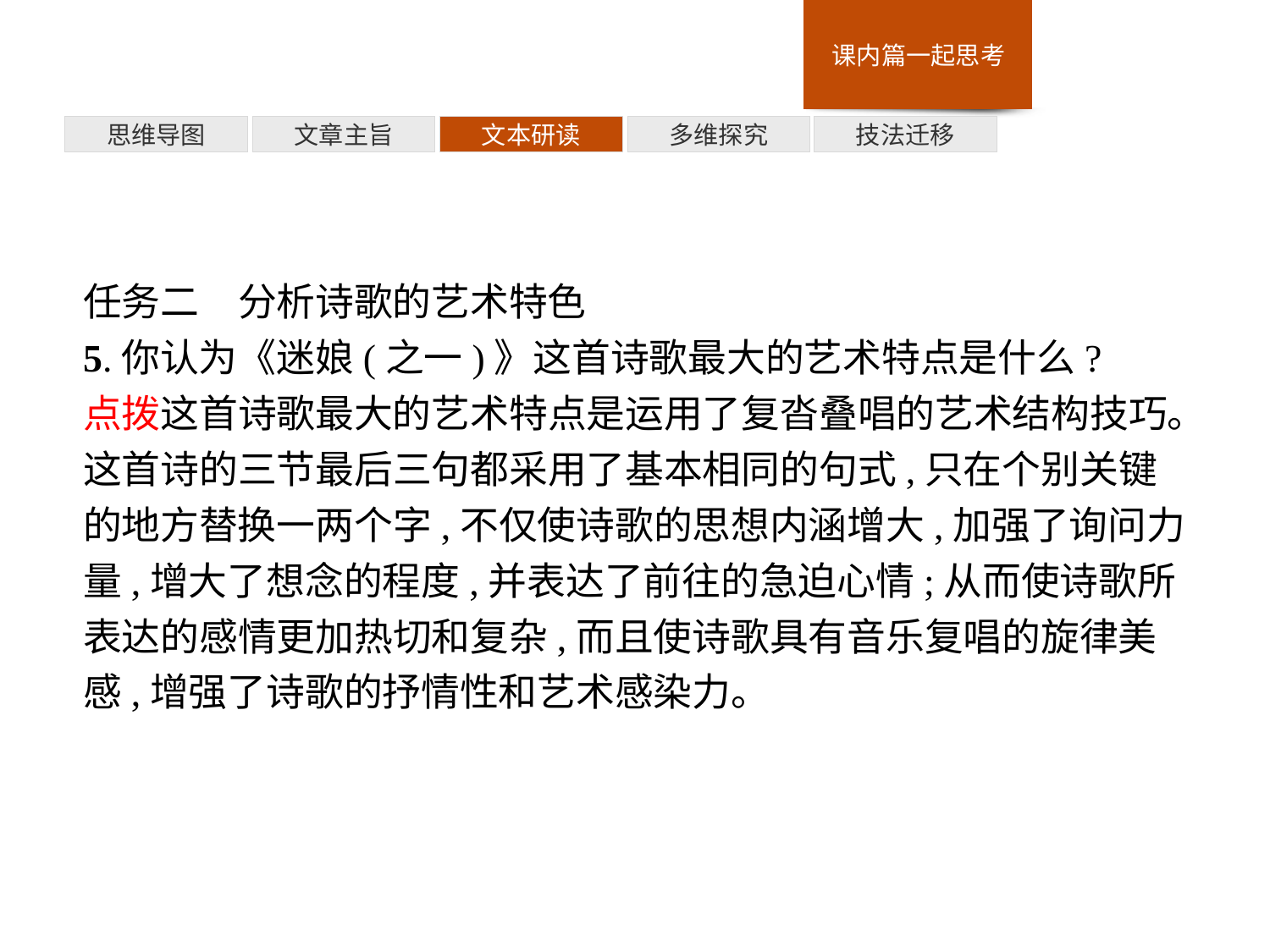

多维探究
思维导图
文章主旨
文本研读
技法迁移
任务二　分析诗歌的艺术特色
5.你认为《迷娘(之一)》这首诗歌最大的艺术特点是什么?
点拨这首诗歌最大的艺术特点是运用了复沓叠唱的艺术结构技巧。这首诗的三节最后三句都采用了基本相同的句式,只在个别关键的地方替换一两个字,不仅使诗歌的思想内涵增大,加强了询问力量,增大了想念的程度,并表达了前往的急迫心情;从而使诗歌所表达的感情更加热切和复杂,而且使诗歌具有音乐复唱的旋律美感,增强了诗歌的抒情性和艺术感染力。